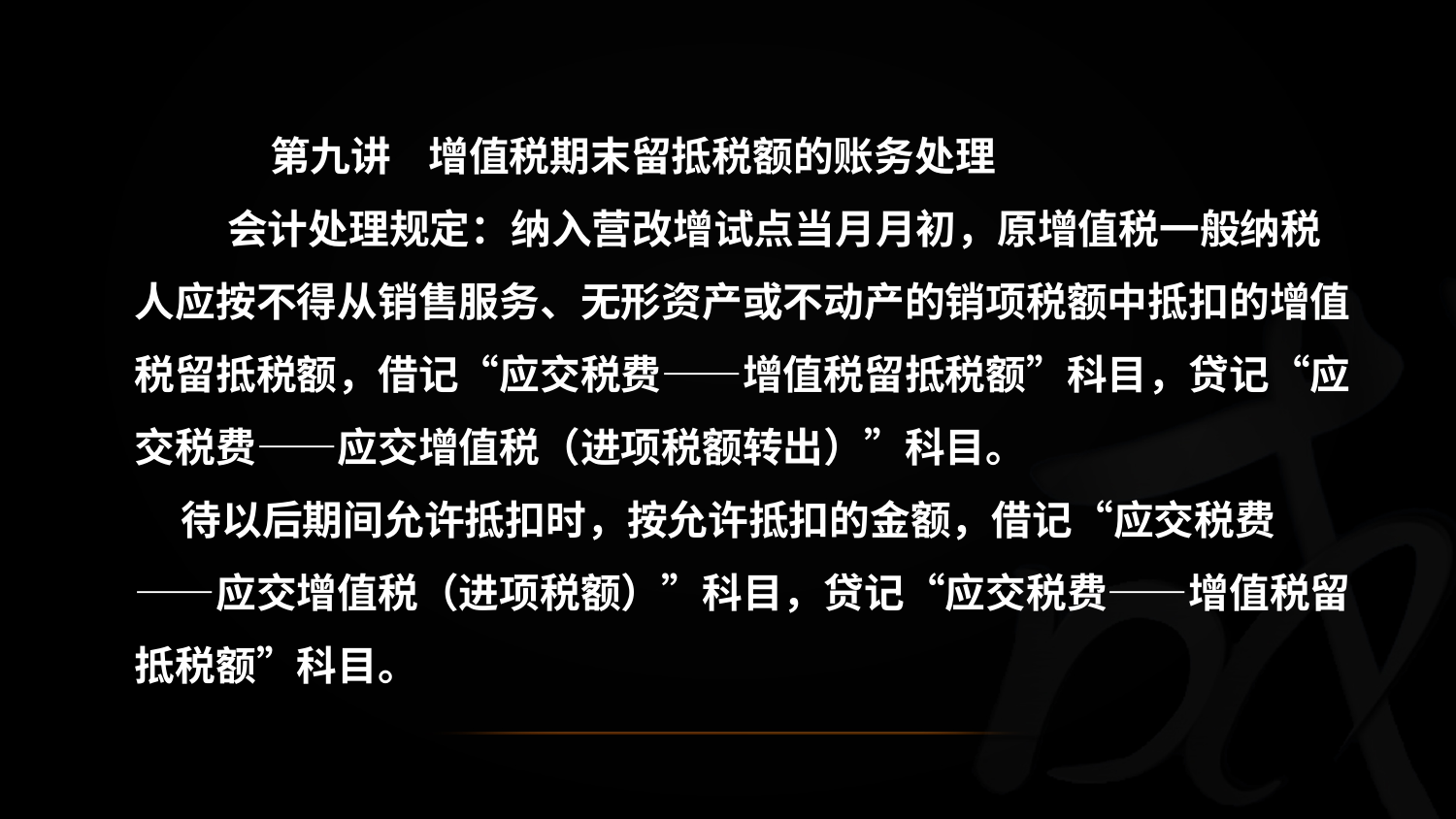

第九讲    增值税期末留抵税额的账务处理
         会计处理规定：纳入营改增试点当月月初，原增值税一般纳税人应按不得从销售服务、无形资产或不动产的销项税额中抵扣的增值税留抵税额，借记“应交税费——增值税留抵税额”科目，贷记“应交税费——应交增值税（进项税额转出）”科目。
    待以后期间允许抵扣时，按允许抵扣的金额，借记“应交税费——应交增值税（进项税额）”科目，贷记“应交税费——增值税留抵税额”科目。